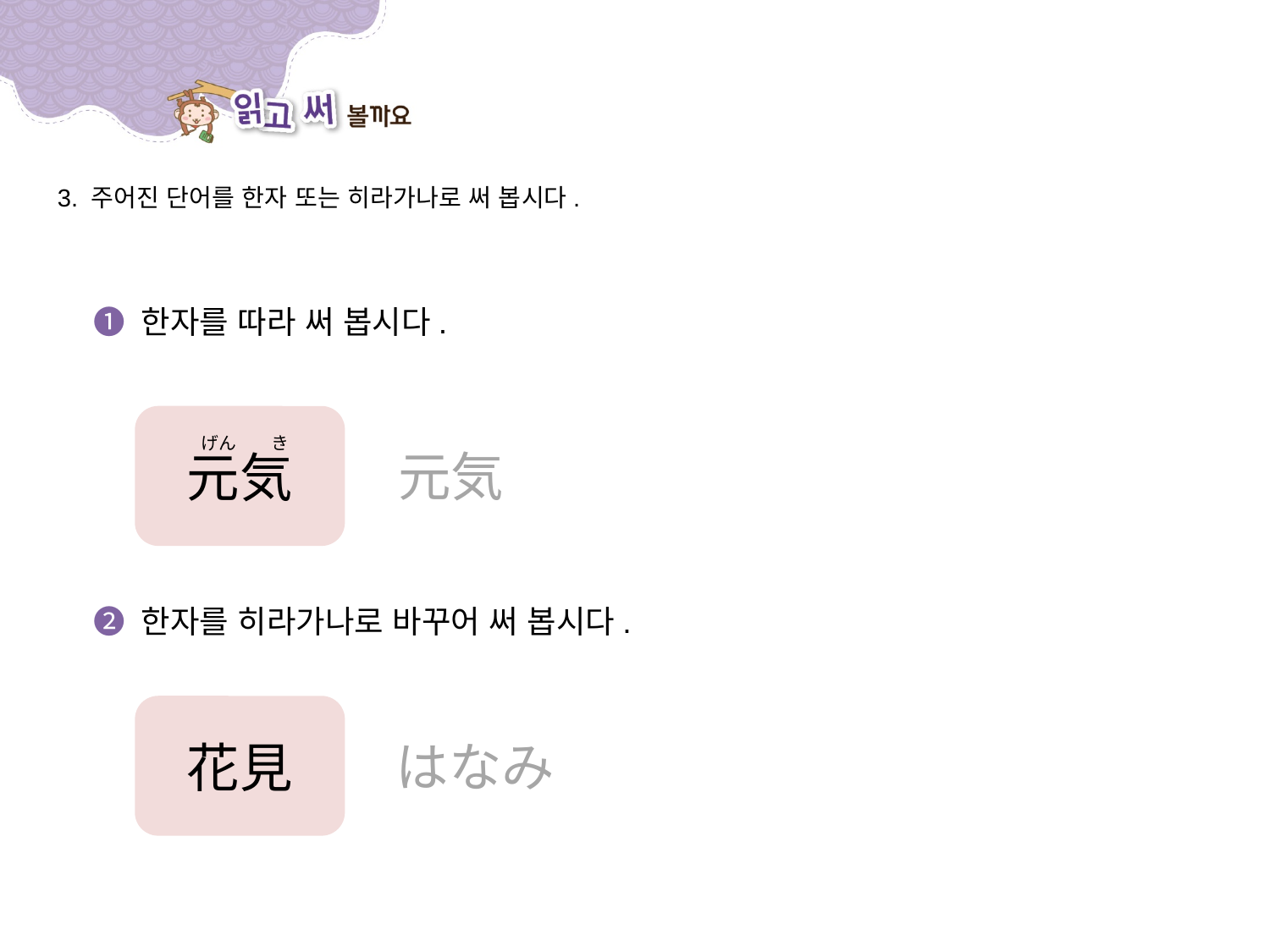

3. 주어진 단어를 한자 또는 히라가나로 써 봅시다.
➊ 한자를 따라 써 봅시다.
元気
げん　　き
元気
➋ 한자를 히라가나로 바꾸어 써 봅시다.
花見
はなみ